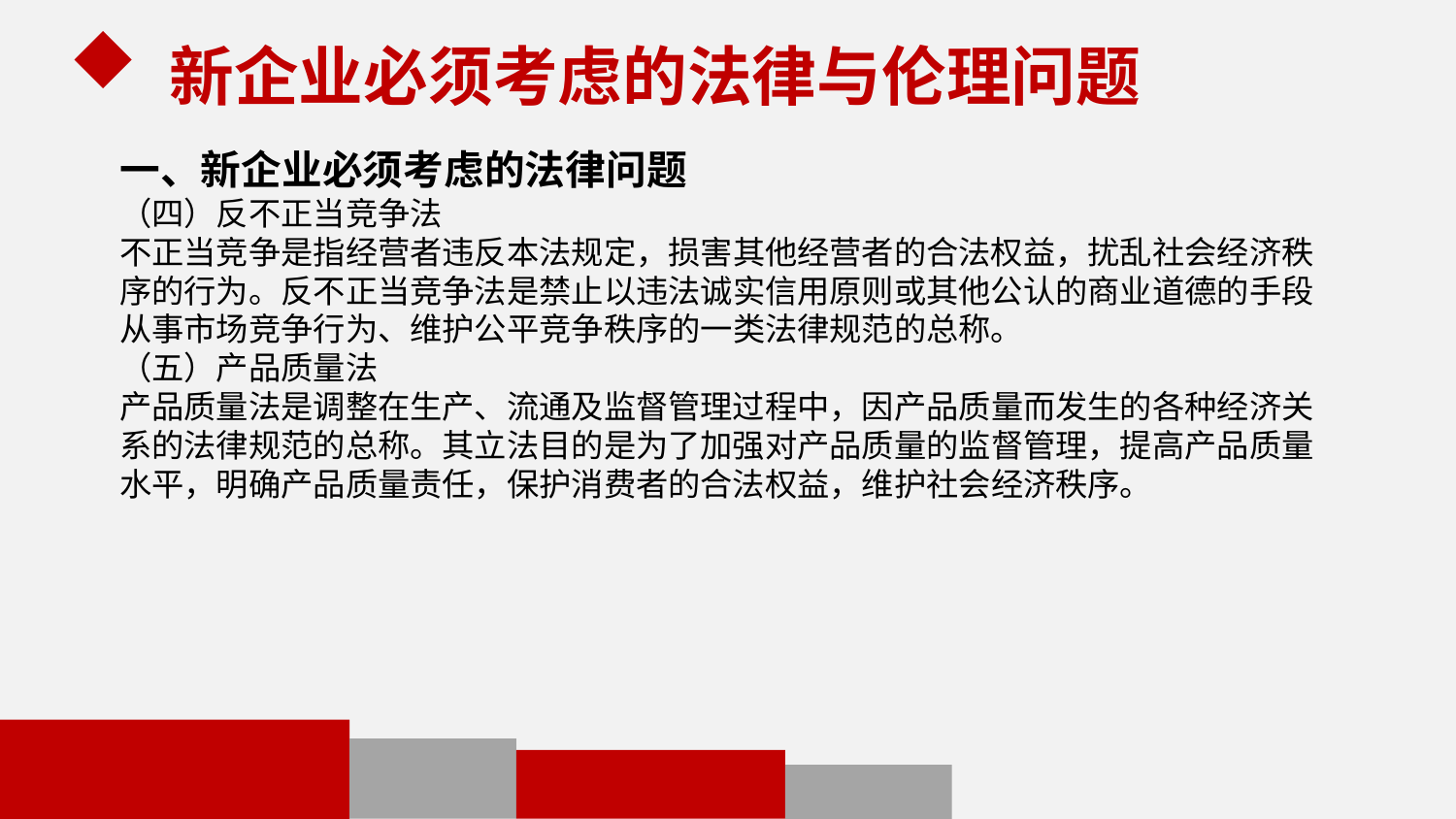

新企业必须考虑的法律与伦理问题
一、新企业必须考虑的法律问题
（四）反不正当竞争法
不正当竞争是指经营者违反本法规定，损害其他经营者的合法权益，扰乱社会经济秩序的行为。反不正当竞争法是禁止以违法诚实信用原则或其他公认的商业道德的手段从事市场竞争行为、维护公平竞争秩序的一类法律规范的总称。
（五）产品质量法
产品质量法是调整在生产、流通及监督管理过程中，因产品质量而发生的各种经济关系的法律规范的总称。其立法目的是为了加强对产品质量的监督管理，提高产品质量水平，明确产品质量责任，保护消费者的合法权益，维护社会经济秩序。